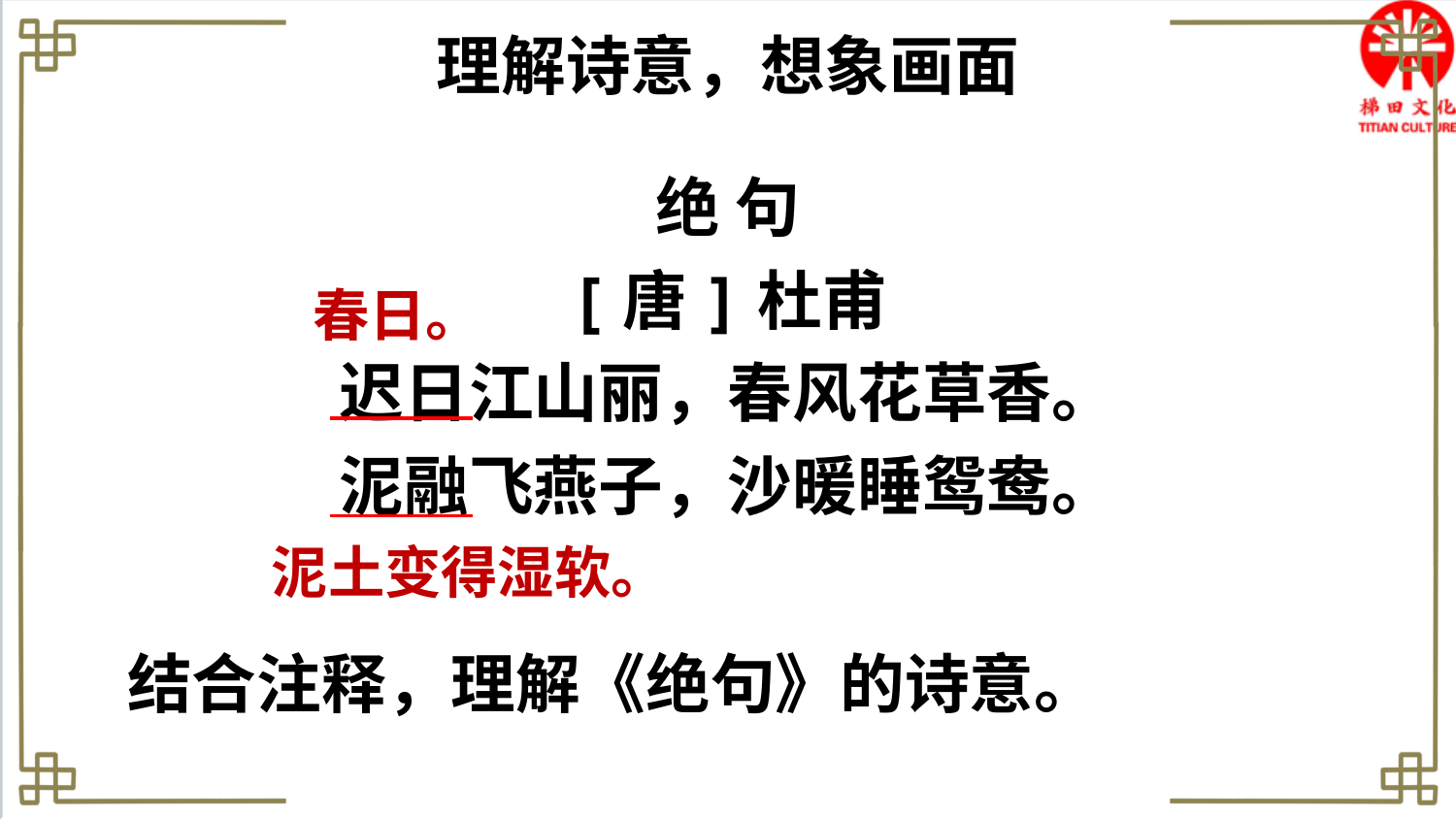

理解诗意，想象画面
绝 句
[唐]杜甫
迟日江山丽，春风花草香。
泥融飞燕子，沙暖睡鸳鸯。
春日。
泥土变得湿软。
结合注释，理解《绝句》的诗意。